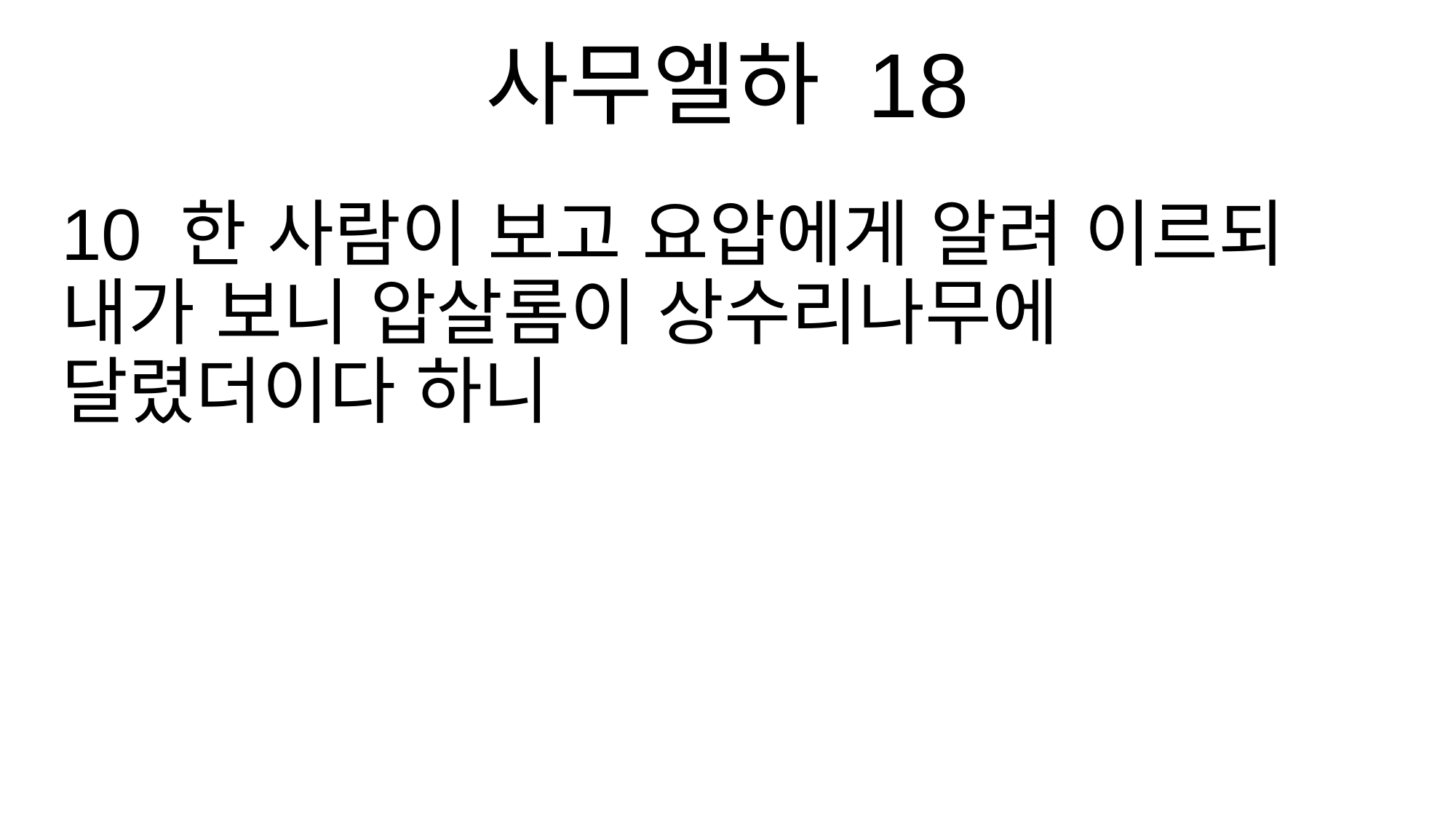

사무엘하 18
10 한 사람이 보고 요압에게 알려 이르되 내가 보니 압살롬이 상수리나무에 달렸더이다 하니